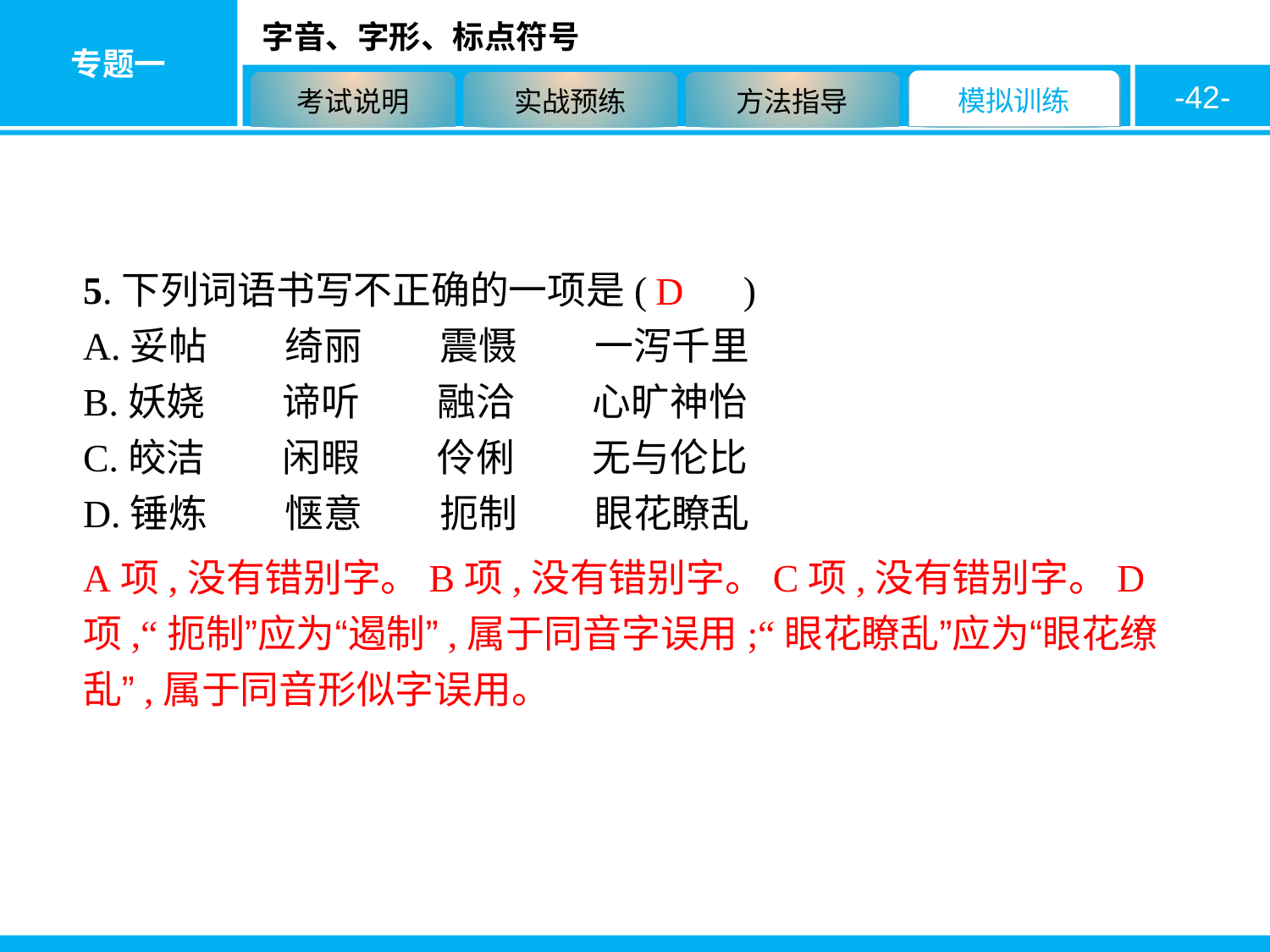

-42-
5.下列词语书写不正确的一项是(　　)
A.妥帖　　绮丽　　震慑　　一泻千里
B.妖娆　　谛听　　融洽　　心旷神怡
C.皎洁　　闲暇　　伶俐　　无与伦比
D.锤炼　　惬意　　扼制　　眼花瞭乱
D
A项,没有错别字。B项,没有错别字。C项,没有错别字。D项,“扼制”应为“遏制”,属于同音字误用;“眼花瞭乱”应为“眼花缭乱”,属于同音形似字误用。